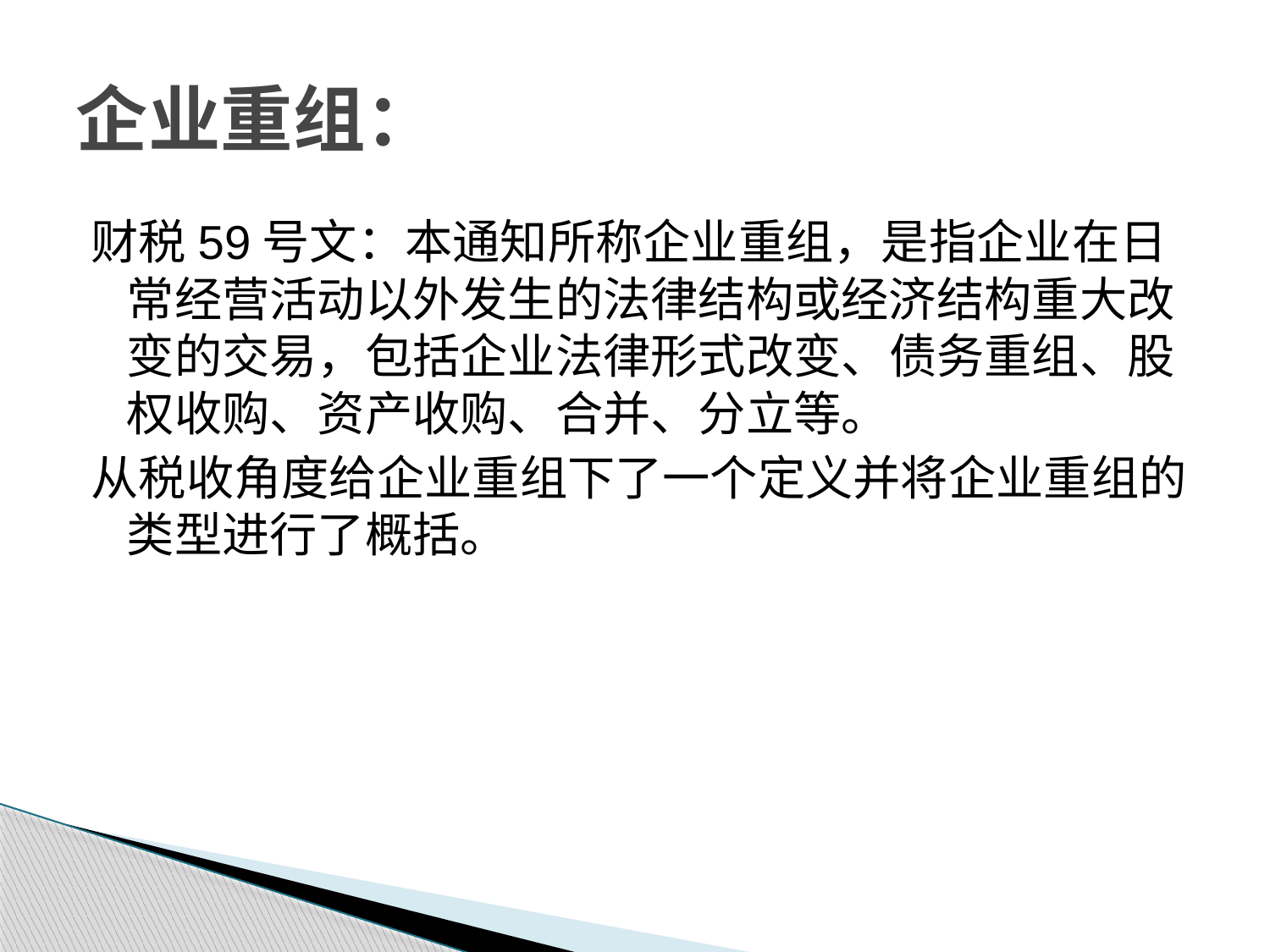

# 企业重组：
财税59号文：本通知所称企业重组，是指企业在日常经营活动以外发生的法律结构或经济结构重大改变的交易，包括企业法律形式改变、债务重组、股权收购、资产收购、合并、分立等。
从税收角度给企业重组下了一个定义并将企业重组的类型进行了概括。